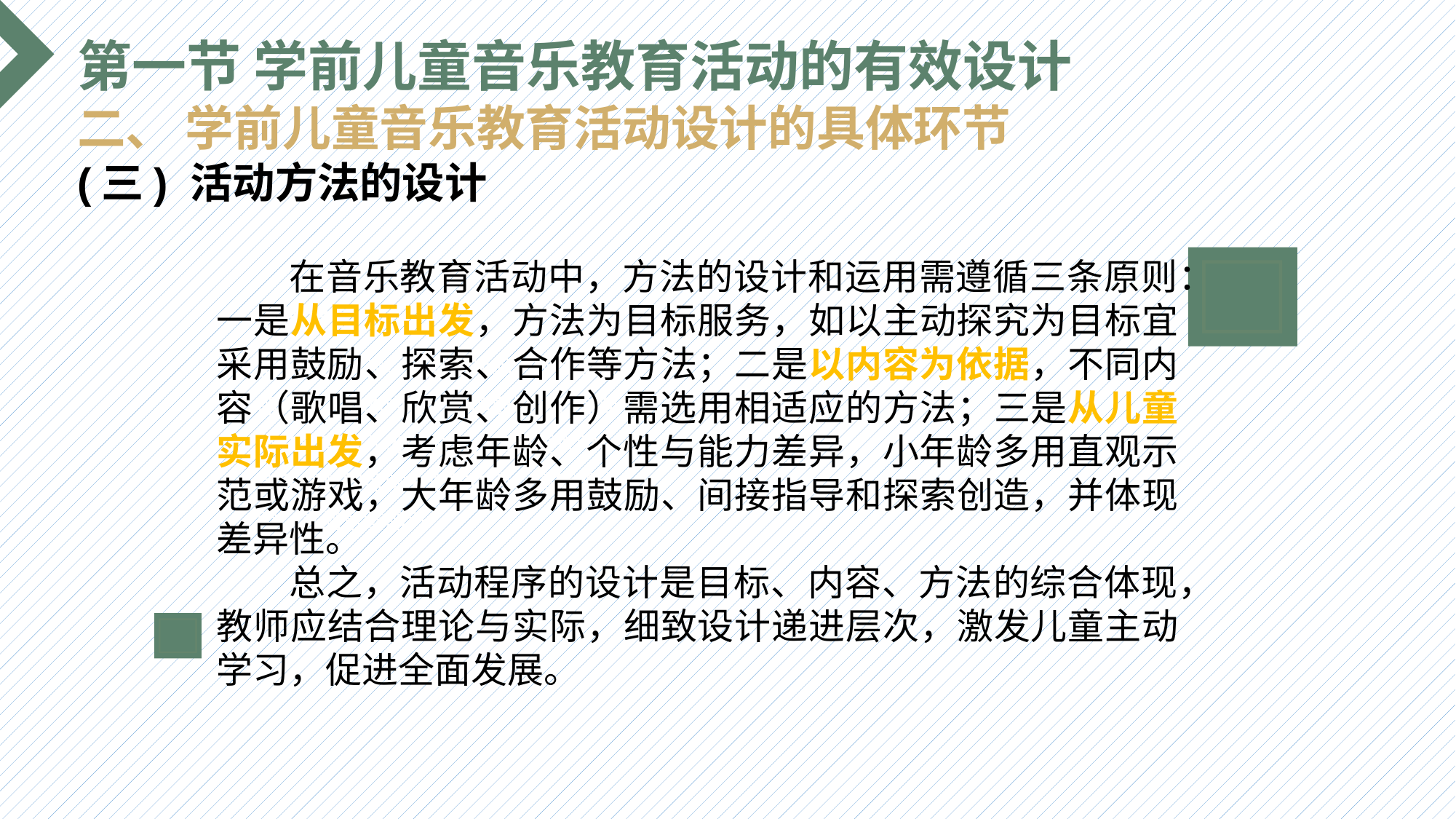

第一节 学前儿童音乐教育活动的有效设计
二、 学前儿童音乐教育活动设计的具体环节
(三) 活动方法的设计

 在音乐教育活动中，方法的设计和运用需遵循三条原则：一是从目标出发，方法为目标服务，如以主动探究为目标宜采用鼓励、探索、合作等方法；二是以内容为依据，不同内容（歌唱、欣赏、创作）需选用相适应的方法；三是从儿童实际出发，考虑年龄、个性与能力差异，小年龄多用直观示范或游戏，大年龄多用鼓励、间接指导和探索创造，并体现差异性。
 总之，活动程序的设计是目标、内容、方法的综合体现，教师应结合理论与实际，细致设计递进层次，激发儿童主动学习，促进全面发展。

选题背景
输入您的内容，请简要说明，言简意赅即可输入您的内容，请简要说明，言简意赅即可输入您的内容，请简要说明，言简意赅即可输入您的内容，请简要说明，言简意赅即可